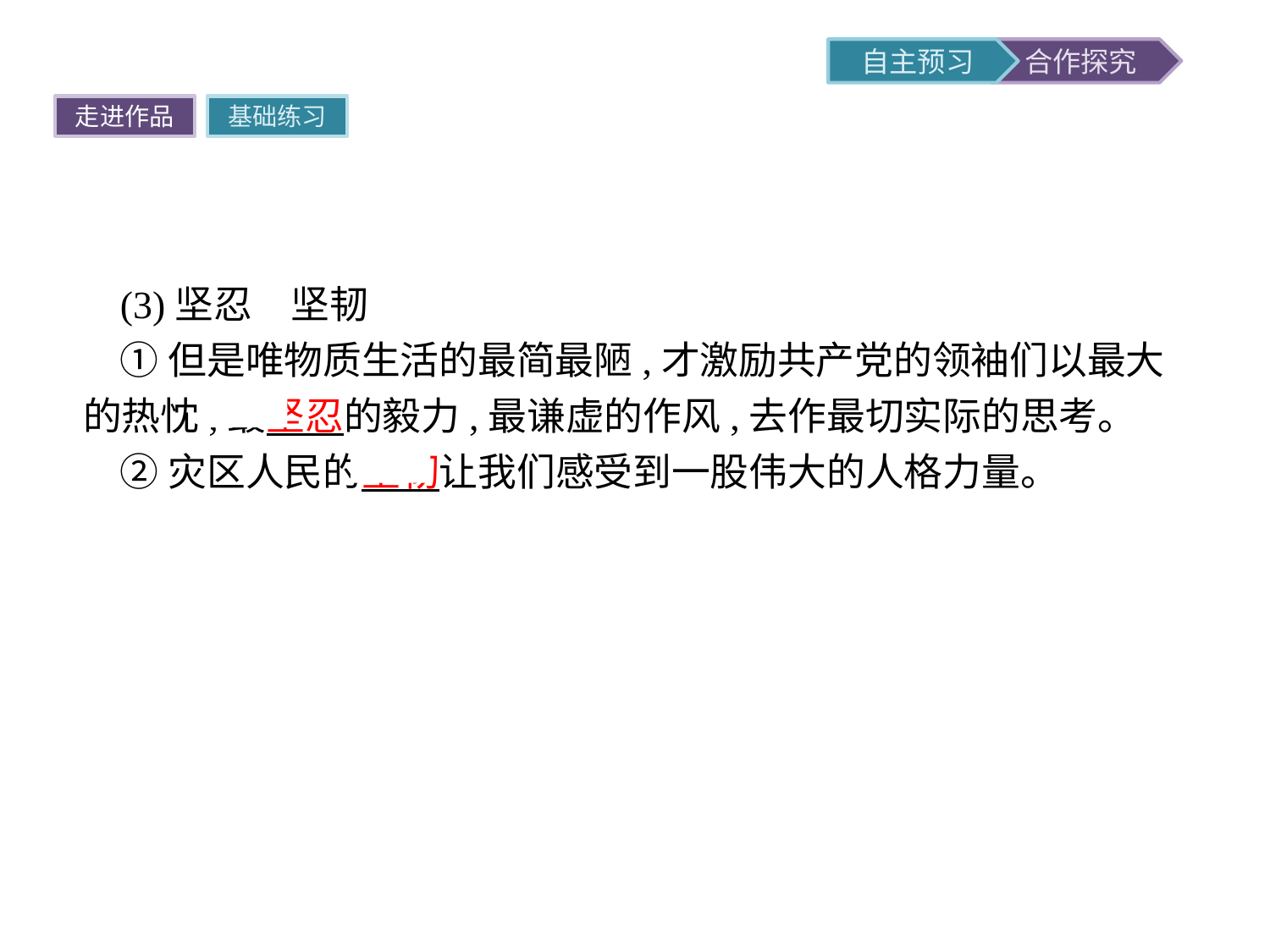

走进作品
基础练习
(3)坚忍　坚韧
①但是唯物质生活的最简最陋,才激励共产党的领袖们以最大的热忱,最坚忍的毅力,最谦虚的作风,去作最切实际的思考。
②灾区人民的坚韧让我们感受到一股伟大的人格力量。
提示二者都有长久坚持,不为外力所改变之意,都可以形容人的精神、意志、性格等。“坚忍”着重形容能忍受艰难困苦,一般只形容人的精神、意志、性格等;“坚韧”着重指坚固有韧性,本指物体结实而有韧性,也形容人的精神、意志、性格等。